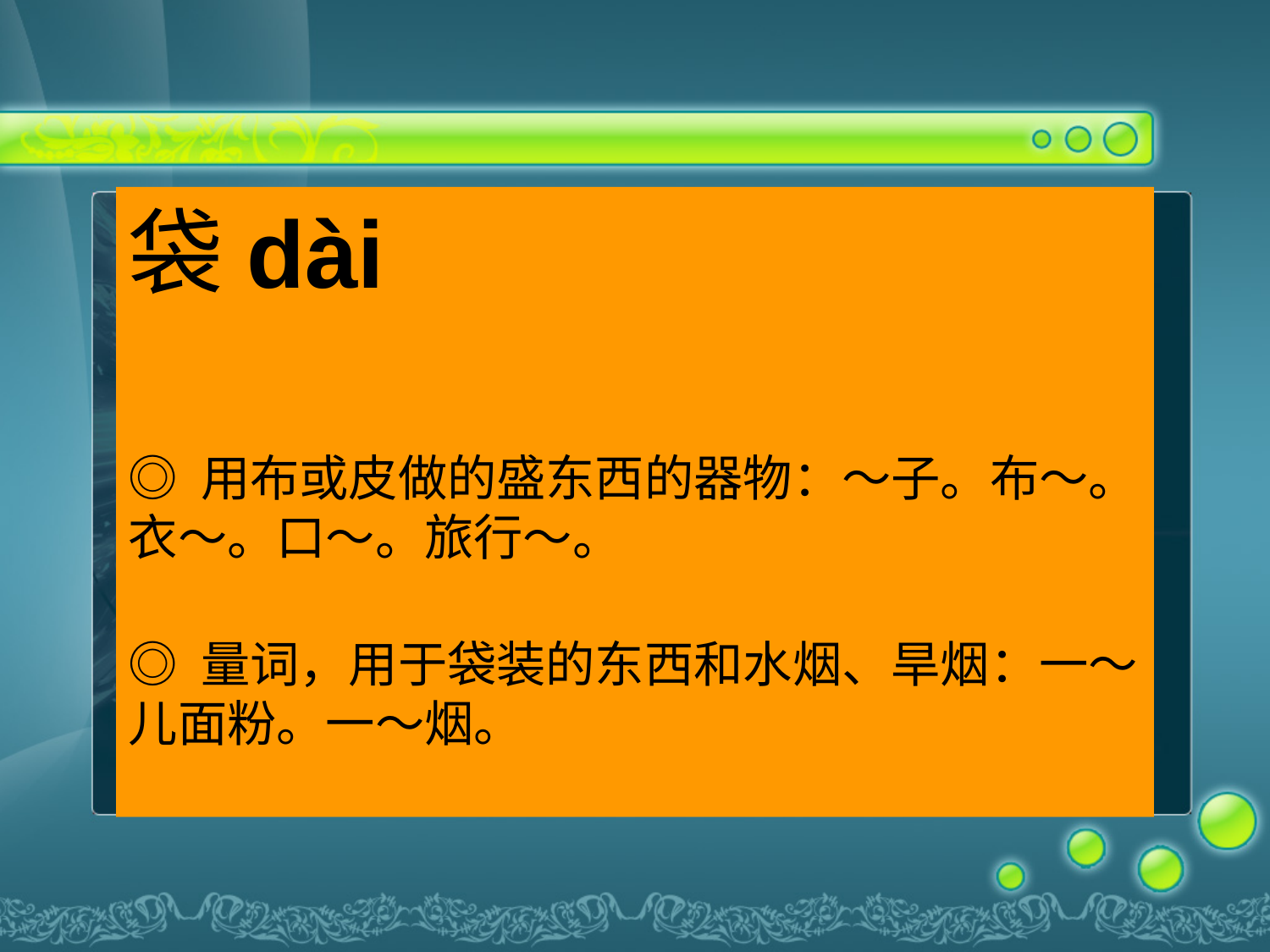

袋dài

◎ 用布或皮做的盛东西的器物：～子。布～。衣～。口～。旅行～。

◎ 量词，用于袋装的东西和水烟、旱烟：一～儿面粉。一～烟。